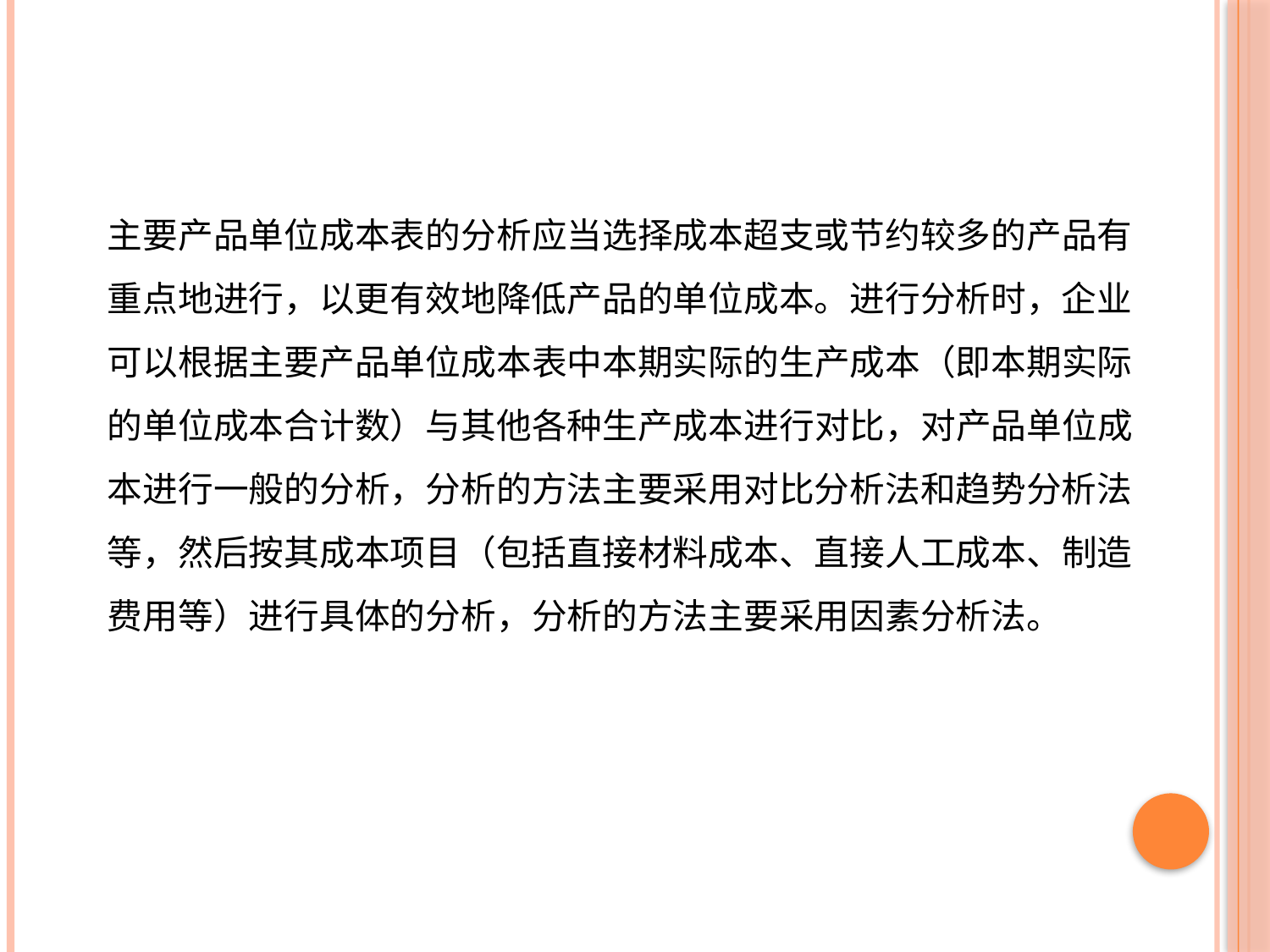

主要产品单位成本表的分析应当选择成本超支或节约较多的产品有重点地进行，以更有效地降低产品的单位成本。进行分析时，企业可以根据主要产品单位成本表中本期实际的生产成本（即本期实际的单位成本合计数）与其他各种生产成本进行对比，对产品单位成本进行一般的分析，分析的方法主要采用对比分析法和趋势分析法等，然后按其成本项目（包括直接材料成本、直接人工成本、制造费用等）进行具体的分析，分析的方法主要采用因素分析法。